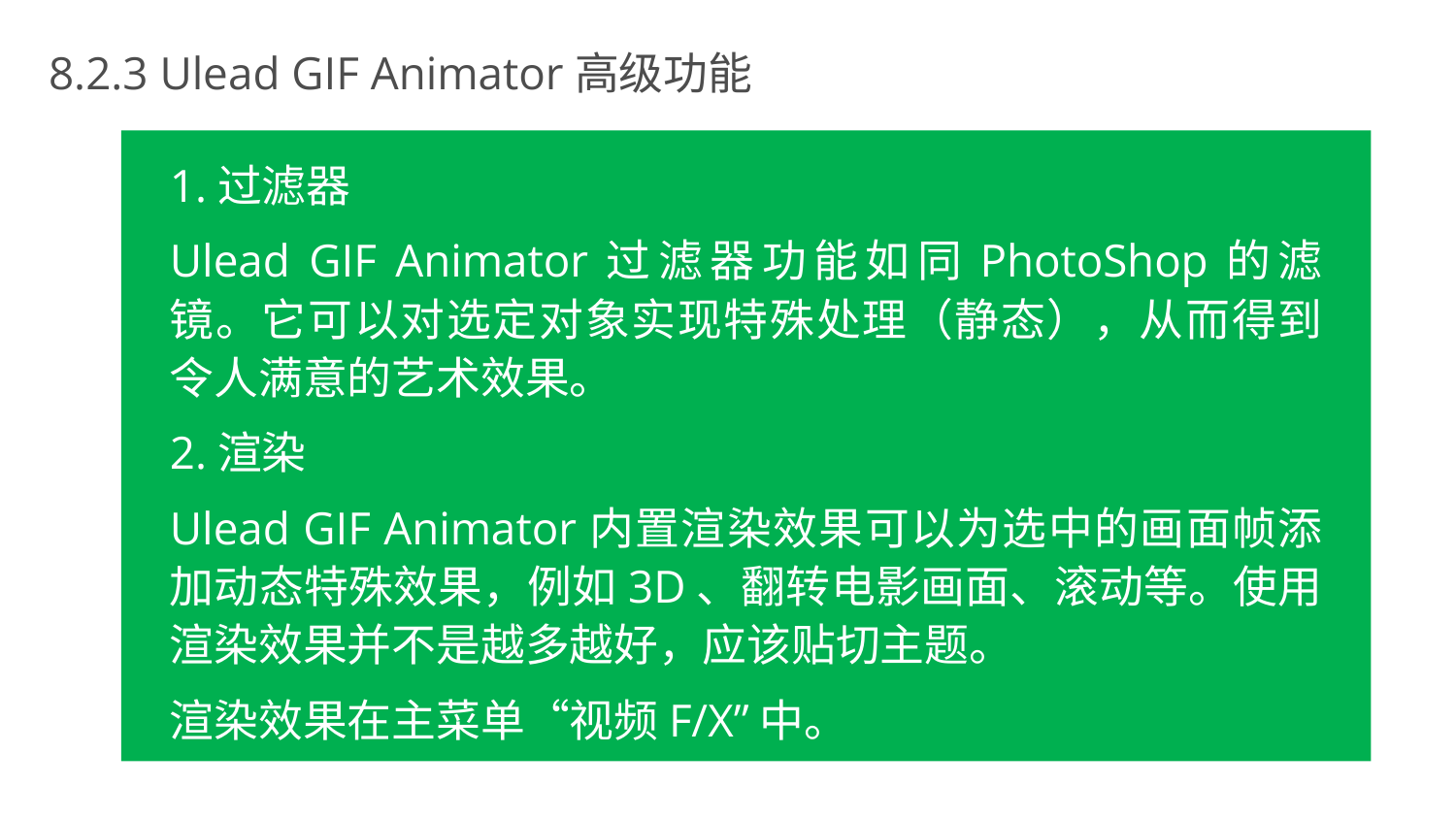

8.2.3 Ulead GIF Animator高级功能

1.过滤器
Ulead GIF Animator过滤器功能如同PhotoShop的滤镜。它可以对选定对象实现特殊处理（静态），从而得到令人满意的艺术效果。
2.渲染
Ulead GIF Animator内置渲染效果可以为选中的画面帧添加动态特殊效果，例如3D、翻转电影画面、滚动等。使用渲染效果并不是越多越好，应该贴切主题。
渲染效果在主菜单“视频F/X”中。